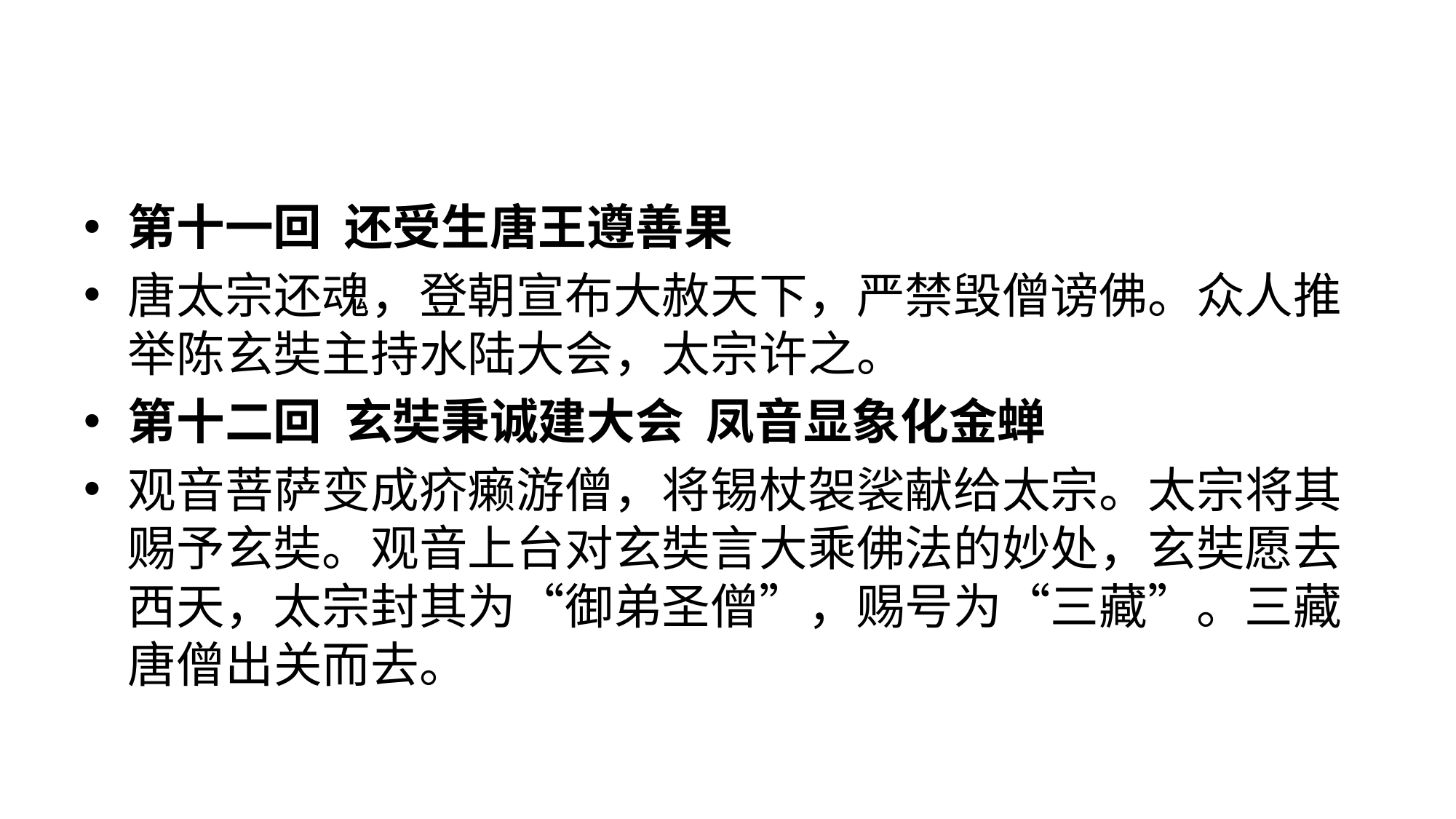

#
第十一回  还受生唐王遵善果
唐太宗还魂，登朝宣布大赦天下，严禁毁僧谤佛。众人推举陈玄奘主持水陆大会，太宗许之。
第十二回  玄奘秉诚建大会  凤音显象化金蝉
观音菩萨变成疥癞游僧，将锡杖袈裟献给太宗。太宗将其赐予玄奘。观音上台对玄奘言大乘佛法的妙处，玄奘愿去西天，太宗封其为“御弟圣僧”，赐号为“三藏”。三藏唐僧出关而去。